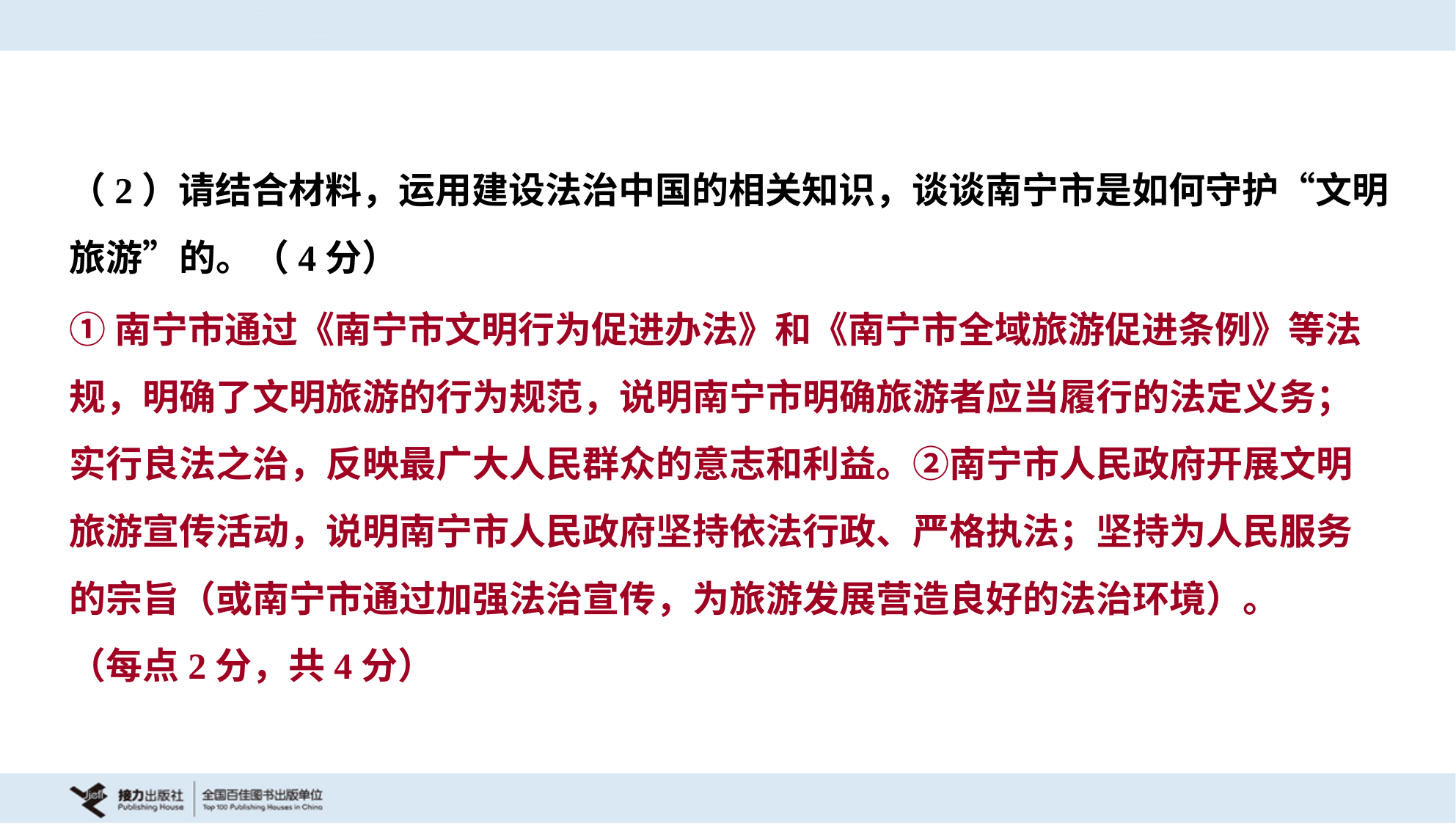

（2）请结合材料，运用建设法治中国的相关知识，谈谈南宁市是如何守护“文明
旅游”的。（4分）
①南宁市通过《南宁市文明行为促进办法》和《南宁市全域旅游促进条例》等法
规，明确了文明旅游的行为规范，说明南宁市明确旅游者应当履行的法定义务；
实行良法之治，反映最广大人民群众的意志和利益。②南宁市人民政府开展文明
旅游宣传活动，说明南宁市人民政府坚持依法行政、严格执法；坚持为人民服务
的宗旨（或南宁市通过加强法治宣传，为旅游发展营造良好的法治环境）。
（每点2分，共4分）